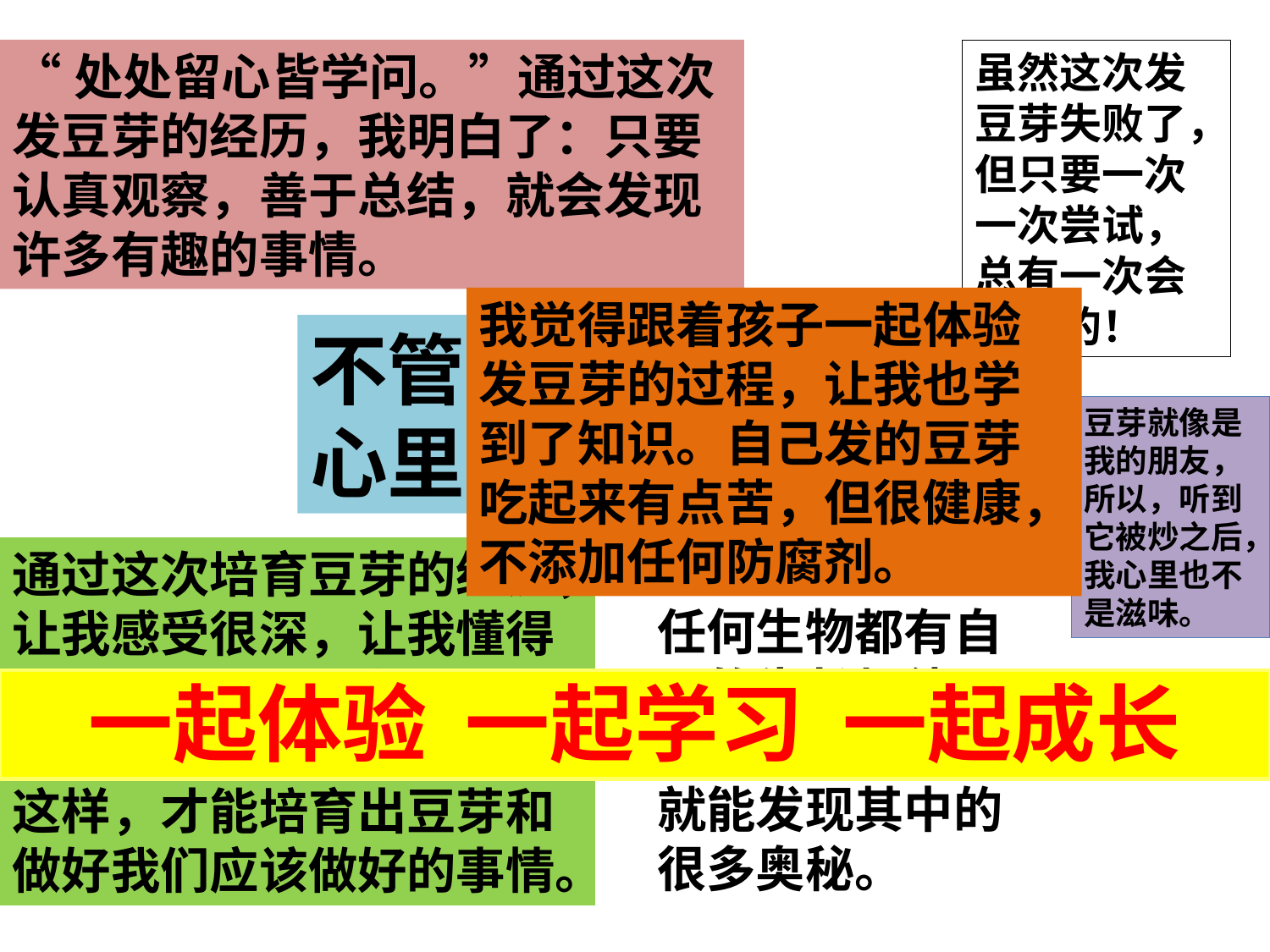

“处处留心皆学问。”通过这次发豆芽的经历，我明白了：只要认真观察，善于总结，就会发现许多有趣的事情。
虽然这次发豆芽失败了，但只要一次一次尝试，总有一次会成功的！
我觉得跟着孩子一起体验发豆芽的过程，让我也学到了知识。自己发的豆芽吃起来有点苦，但很健康，不添加任何防腐剂。
不管味道怎么样，心里总是甜甜的。
豆芽就像是我的朋友，所以，听到它被炒之后，我心里也不是滋味。
通过这次培育豆芽的经历，让我感受很深，让我懂得了什么叫坚持不懈、永不放弃，什么叫忍耐。只有这样，才能培育出豆芽和做好我们应该做好的事情。
任何生物都有自己的生长规律，你留心去观察了，就能发现其中的很多奥秘。
一起体验  一起学习  一起成长